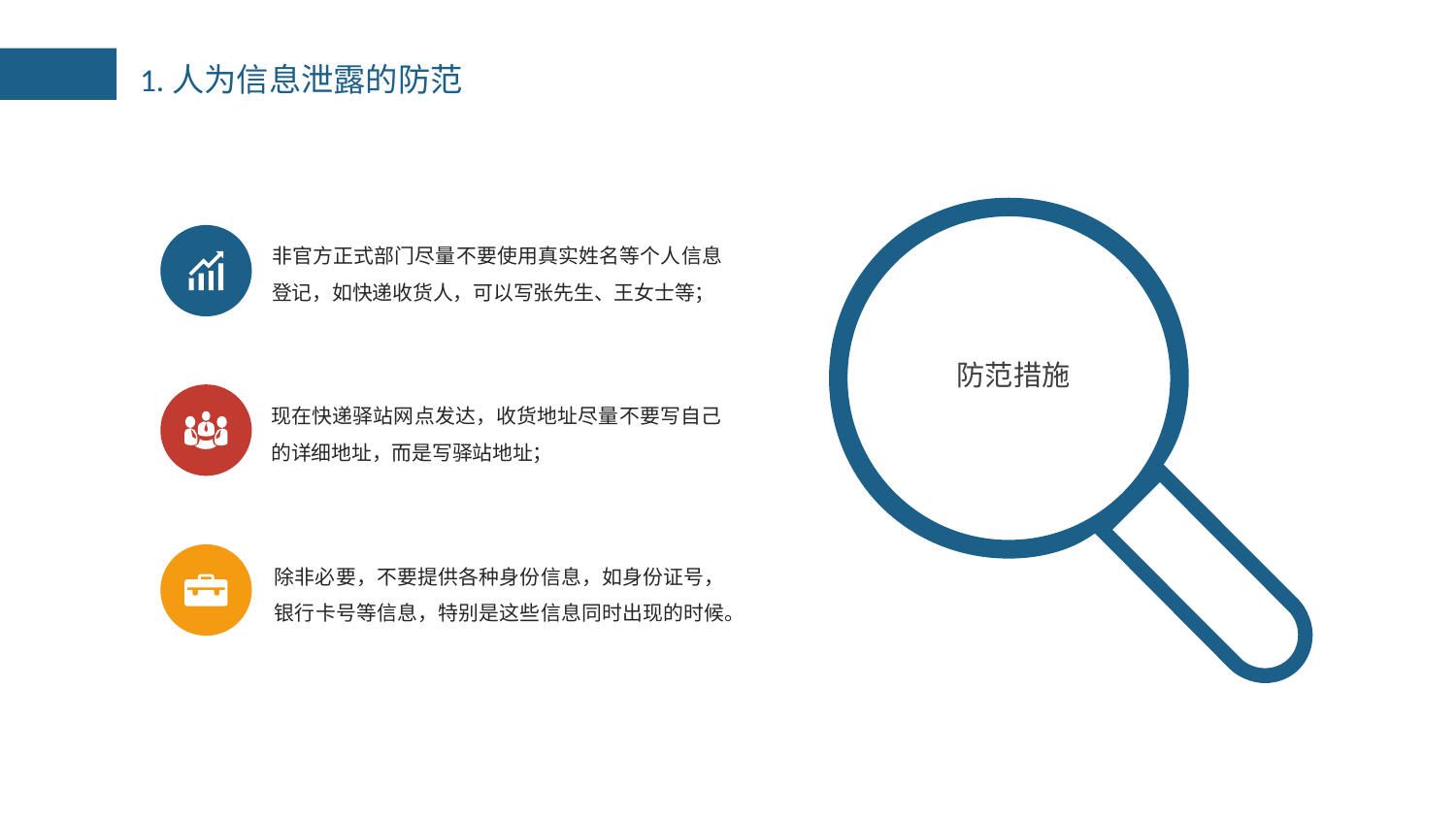

1.人为信息泄露的防范

非官方正式部门尽量不要使用真实姓名等个人信息登记，如快递收货人，可以写张先生、王女士等；

防范措施

现在快递驿站网点发达，收货地址尽量不要写自己的详细地址，而是写驿站地址；

除非必要，不要提供各种身份信息，如身份证号，银行卡号等信息，特别是这些信息同时出现的时候。